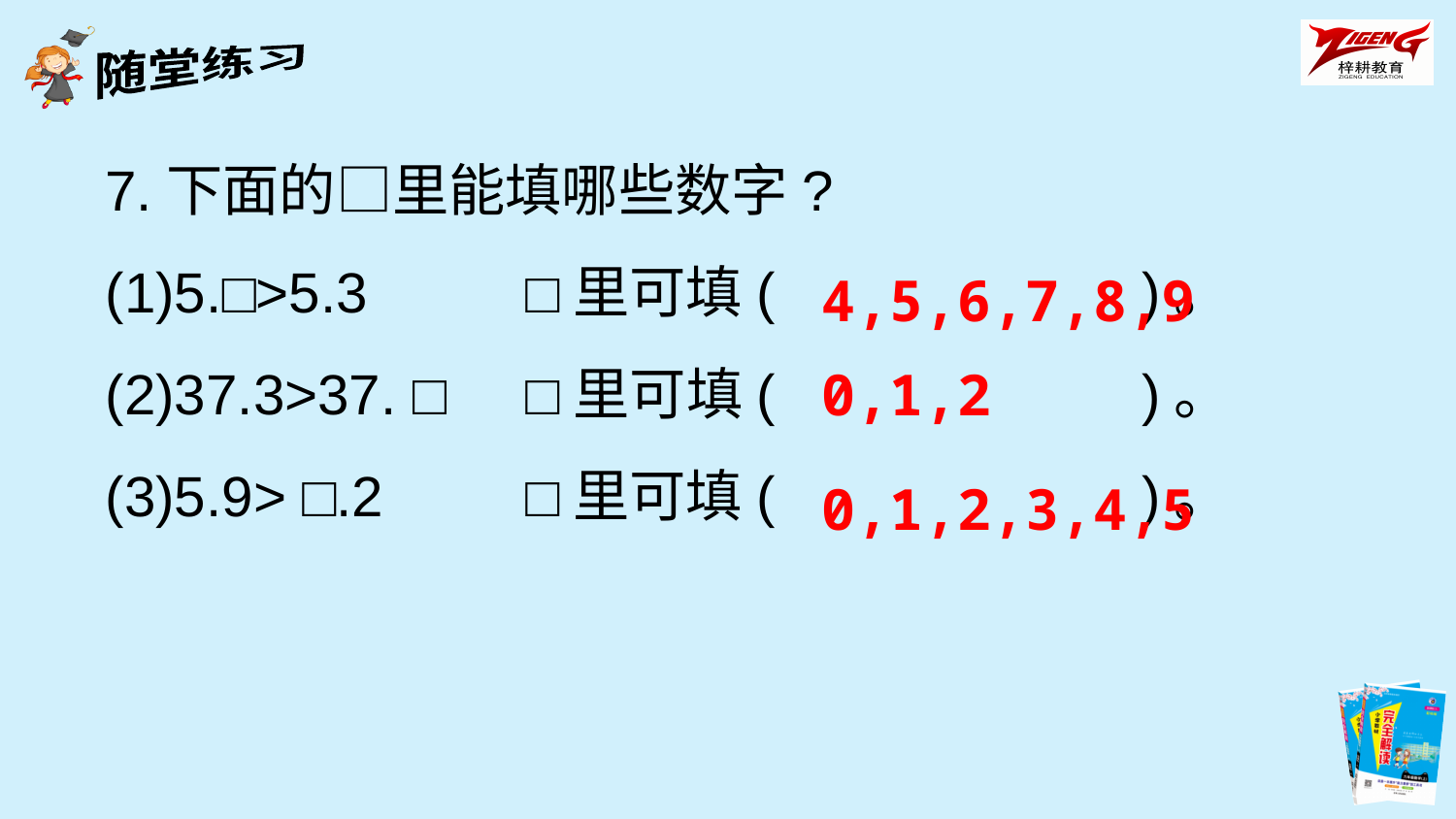

7.下面的□里能填哪些数字?
(1)5.□>5.3          □里可填(　　　　　　)。
(2)37.3>37. □     □里可填(　　　　　　)。
(3)5.9> □.2         □里可填(　　　　　　)。
4,5,6,7,8,9
0,1,2
0,1,2,3,4,5